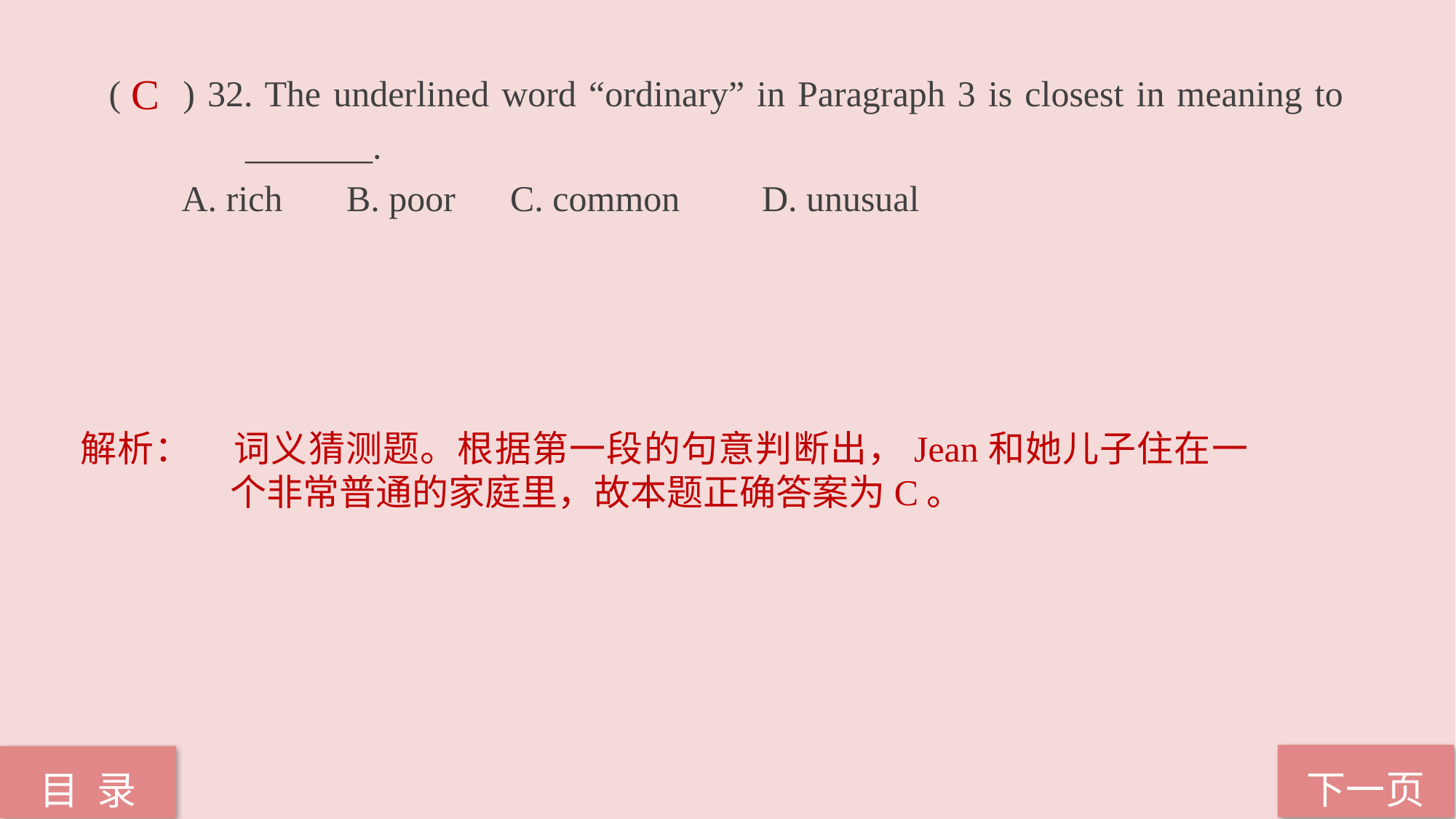

(     ) 32. The underlined word “ordinary” in Paragraph 3 is closest in meaning to 	  	   _______.
        A. rich       B. poor      C. common         D. unusual
C
解析：	词义猜测题。根据第一段的句意判断出，Jean和她儿子住在一个非常普通的家庭里，故本题正确答案为C。